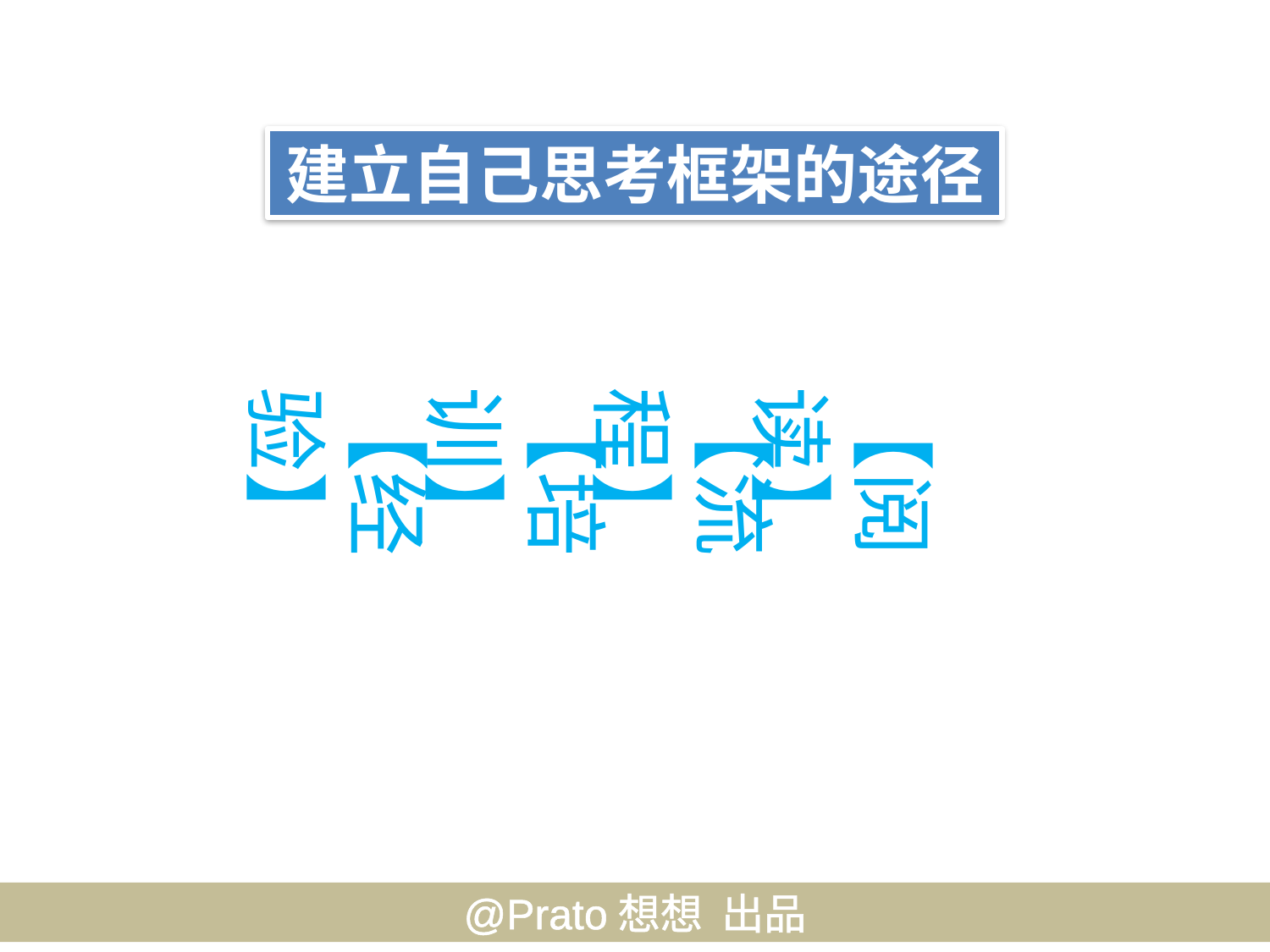

建立自己思考框架的途径
【经验】
【培训】
【流程】
【阅读】
@Prato想想  出品